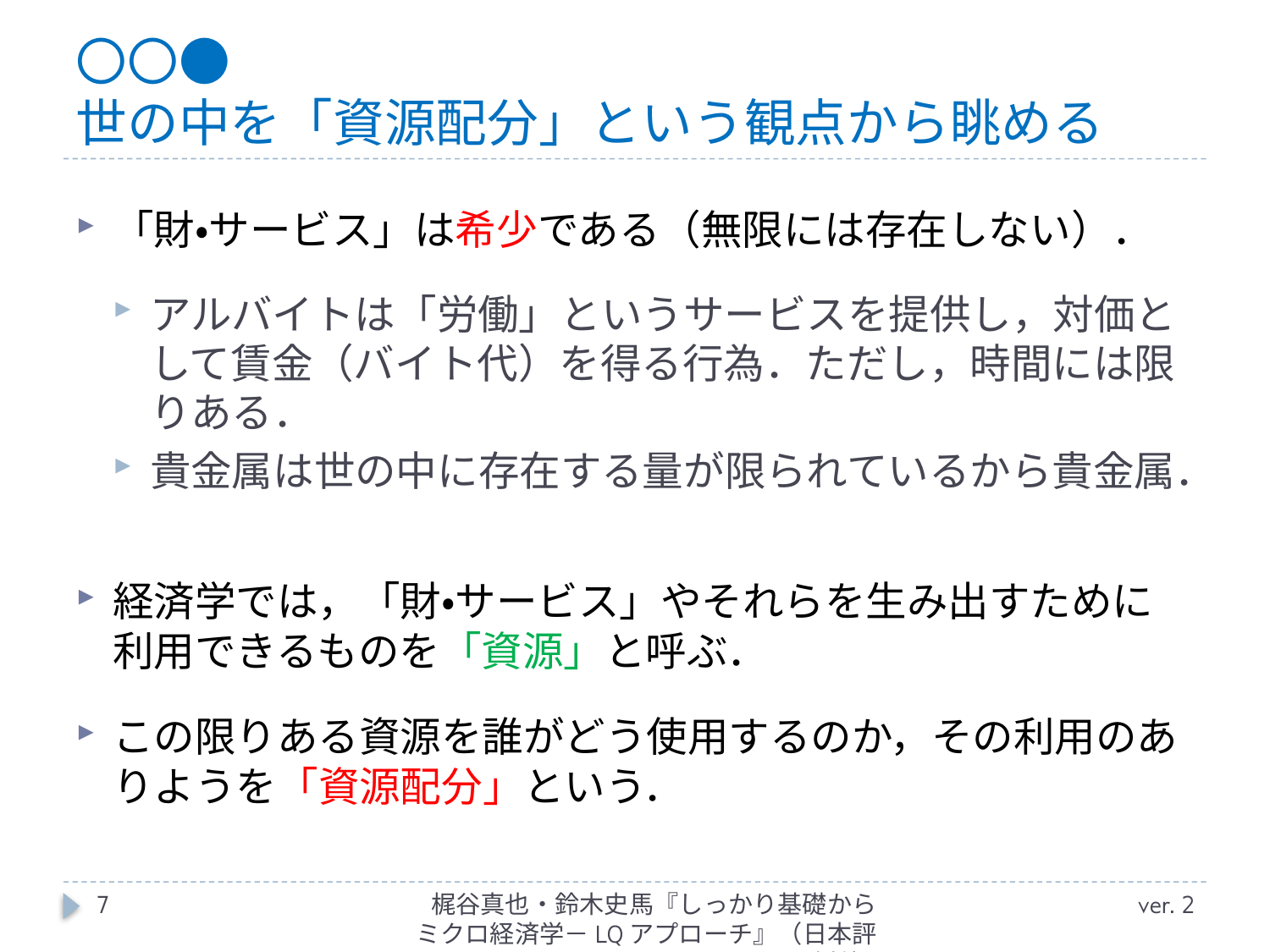

# 〇〇● 世の中を「資源配分」という観点から眺める

「財・サービス」は希少である（無限には存在しない）．

アルバイトは「労働」というサービスを提供し，対価として賃金（バイト代）を得る行為．ただし，時間には限りある．
貴金属は世の中に存在する量が限られているから貴金属．

経済学では，「財・サービス」やそれらを生み出すために利用できるものを「資源」と呼ぶ．

この限りある資源を誰がどう使用するのか，その利用のありようを「資源配分」という．
7
梶谷真也・鈴木史馬『しっかり基礎からミクロ経済学－LQアプローチ』（日本評論社）
ver. 2